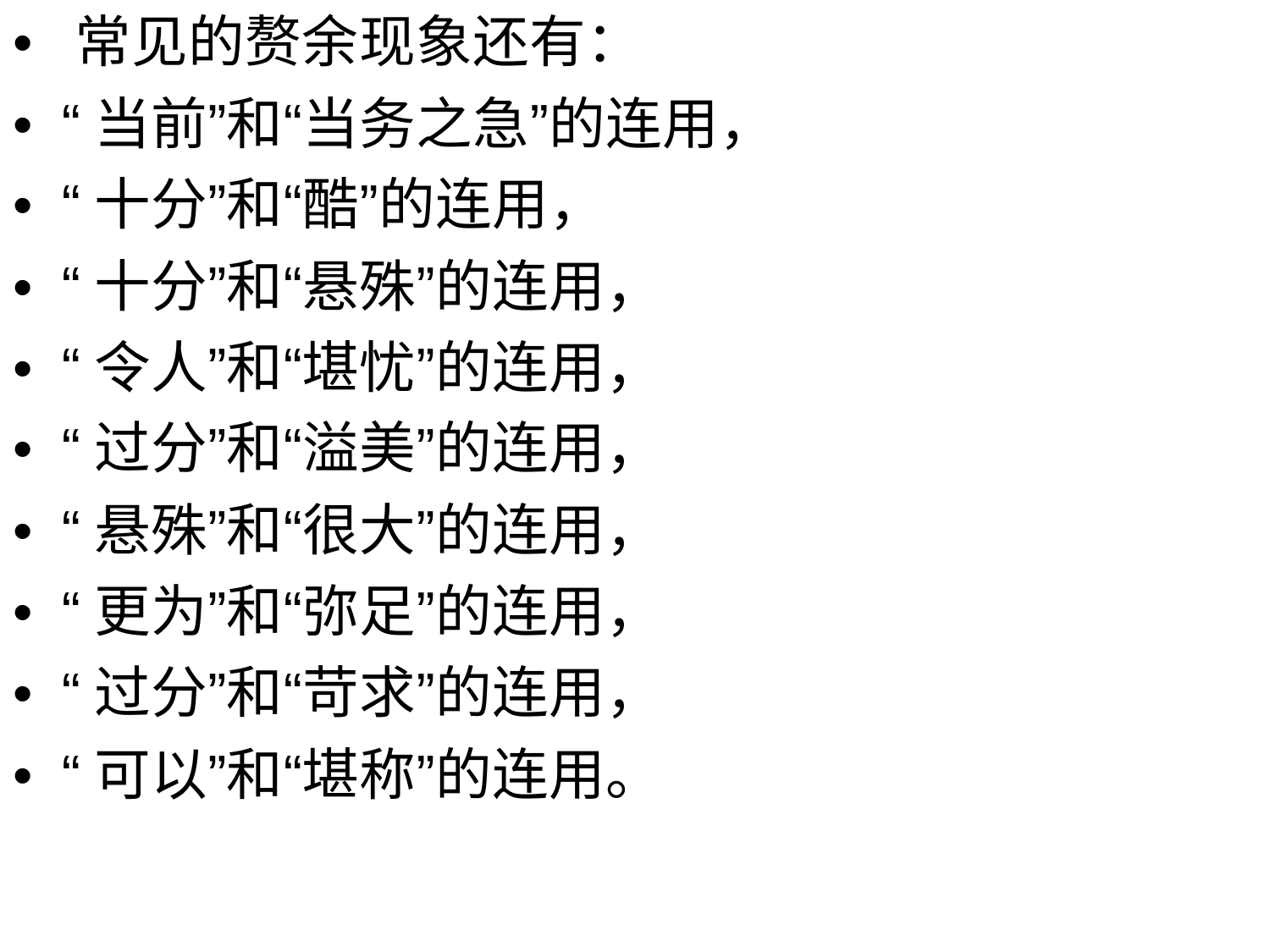

• 常见的赘余现象还有：
• “当前”和“当务之急”的连用，
• “十分”和“酷”的连用，
• “十分”和“悬殊”的连用，
• “令人”和“堪忧”的连用，
• “过分”和“溢美”的连用，
• “悬殊”和“很大”的连用，
• “更为”和“弥足”的连用，
• “过分”和“苛求”的连用，
• “可以”和“堪称”的连用。